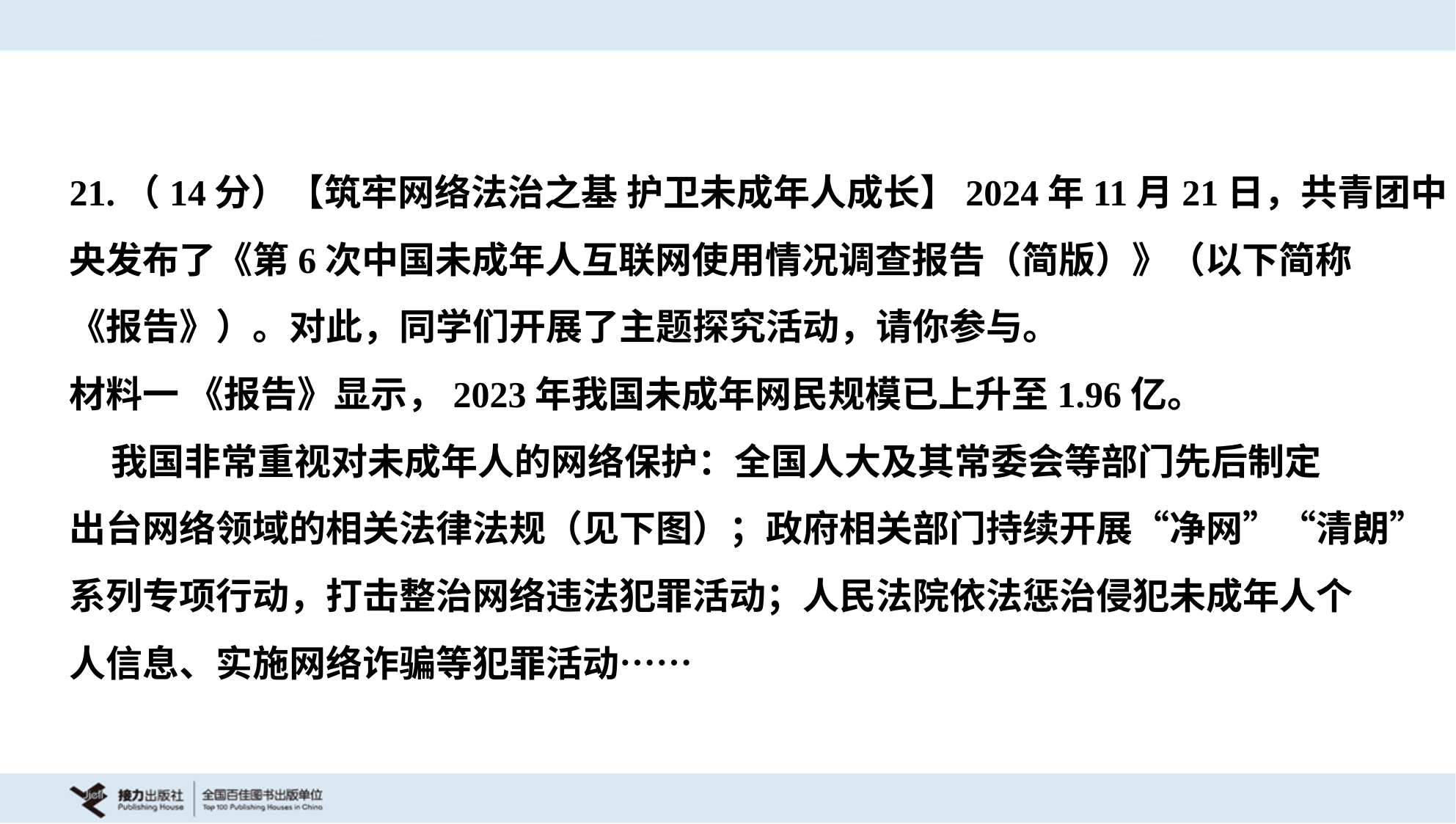

21.（14分）【筑牢网络法治之基 护卫未成年人成长】2024年11月21日，共青团中
央发布了《第6次中国未成年人互联网使用情况调查报告（简版）》（以下简称
《报告》）。对此，同学们开展了主题探究活动，请你参与。
材料一 《报告》显示，2023年我国未成年网民规模已上升至1.96亿。
    我国非常重视对未成年人的网络保护：全国人大及其常委会等部门先后制定
出台网络领域的相关法律法规（见下图）；政府相关部门持续开展“净网”“清朗”
系列专项行动，打击整治网络违法犯罪活动；人民法院依法惩治侵犯未成年人个
人信息、实施网络诈骗等犯罪活动……